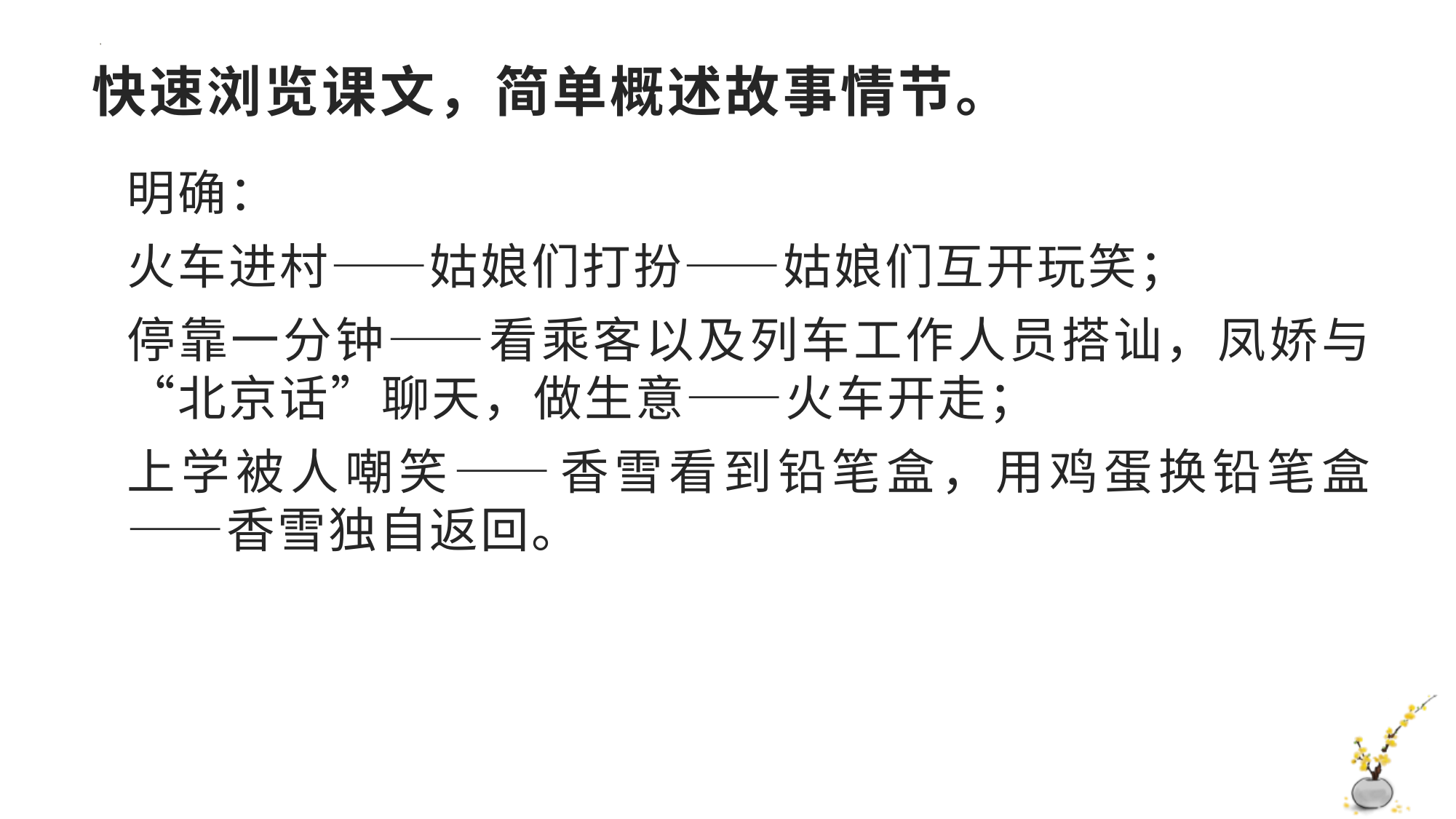

# 快速浏览课文，简单概述故事情节。
明确：
火车进村——姑娘们打扮——姑娘们互开玩笑；
停靠一分钟——看乘客以及列车工作人员搭讪，凤娇与“北京话”聊天，做生意——火车开走；
上学被人嘲笑——香雪看到铅笔盒，用鸡蛋换铅笔盒——香雪独自返回。